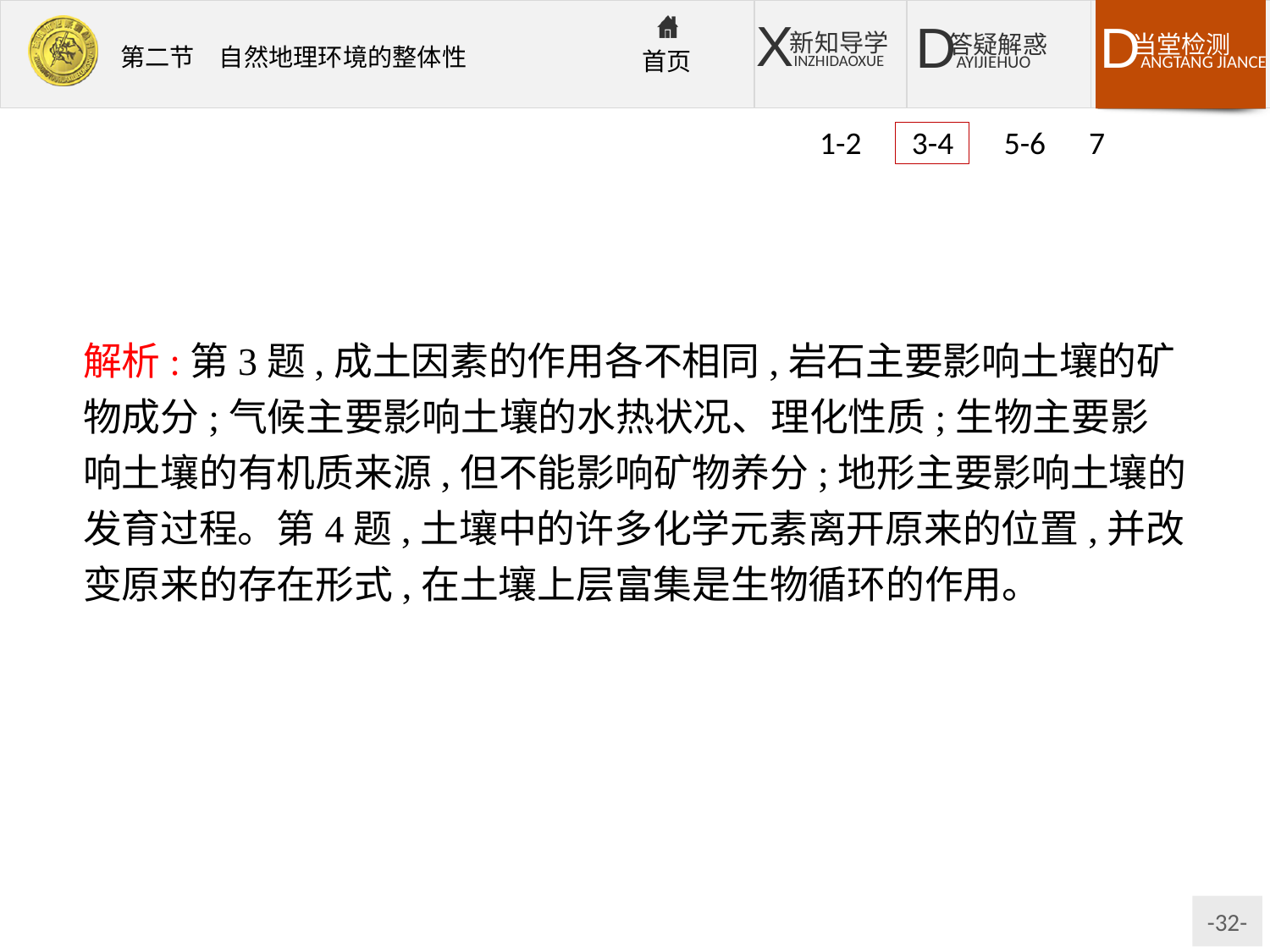

1-2       3-4       5-6      7

解析:第3题,成土因素的作用各不相同,岩石主要影响土壤的矿物成分;气候主要影响土壤的水热状况、理化性质;生物主要影响土壤的有机质来源,但不能影响矿物养分;地形主要影响土壤的发育过程。第4题,土壤中的许多化学元素离开原来的位置,并改变原来的存在形式,在土壤上层富集是生物循环的作用。
答案:3.B　4.C